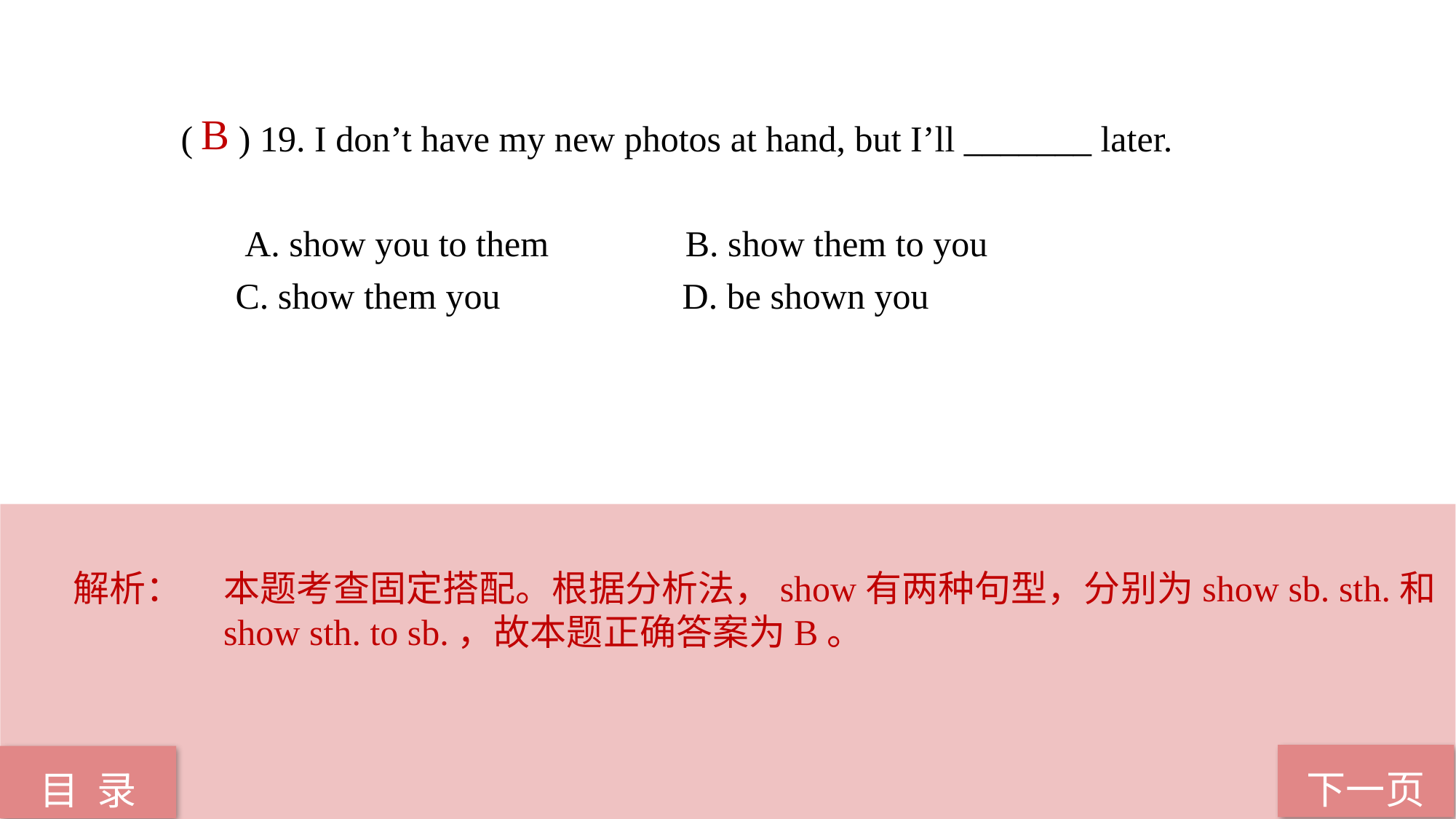

B
(     ) 19. I don’t have my new photos at hand, but I’ll _______ later.

       A. show you to them               B. show them to you
      C. show them you                    D. be shown you
解析：	本题考查固定搭配。根据分析法，show有两种句型，分别为show sb. sth.和show sth. to sb.，故本题正确答案为B。